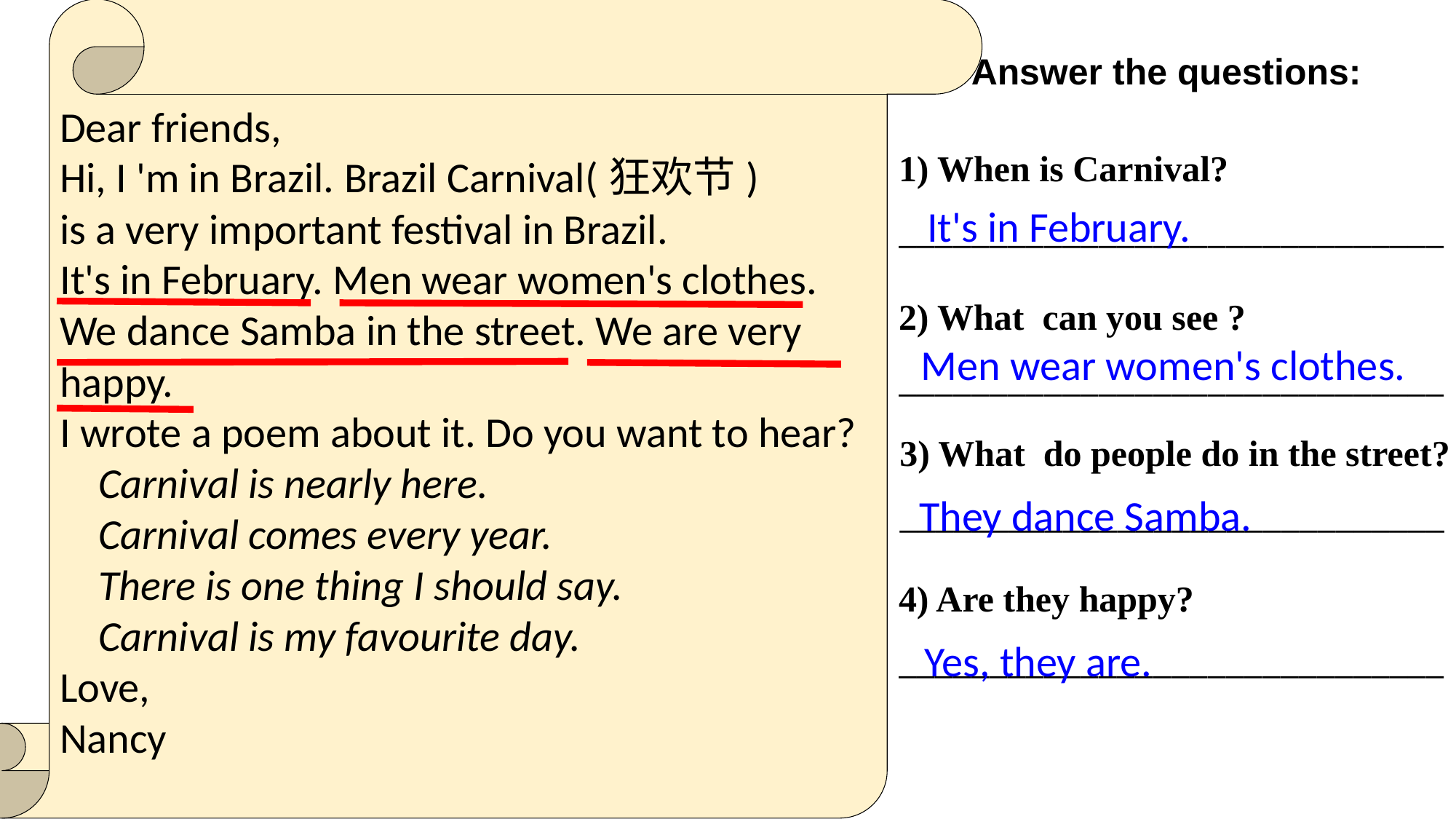

Dear friends,
Hi, I 'm in Brazil. Brazil Carnival(狂欢节)
is a very important festival in Brazil.
It's in February. Men wear women's clothes.  We dance Samba in the street. We are very happy.
I wrote a poem about it. Do you want to hear?
    Carnival is nearly here.
    Carnival comes every year.
    There is one thing I should say.
    Carnival is my favourite day.
Love,
Nancy
Answer the questions:
1) When is Carnival?
______________________________
It's in February.
2) What  can you see ?
______________________________
Men wear women's clothes.
3) What  do people do in the street?
______________________________
They dance Samba.
4) Are they happy?
______________________________
Yes, they are.